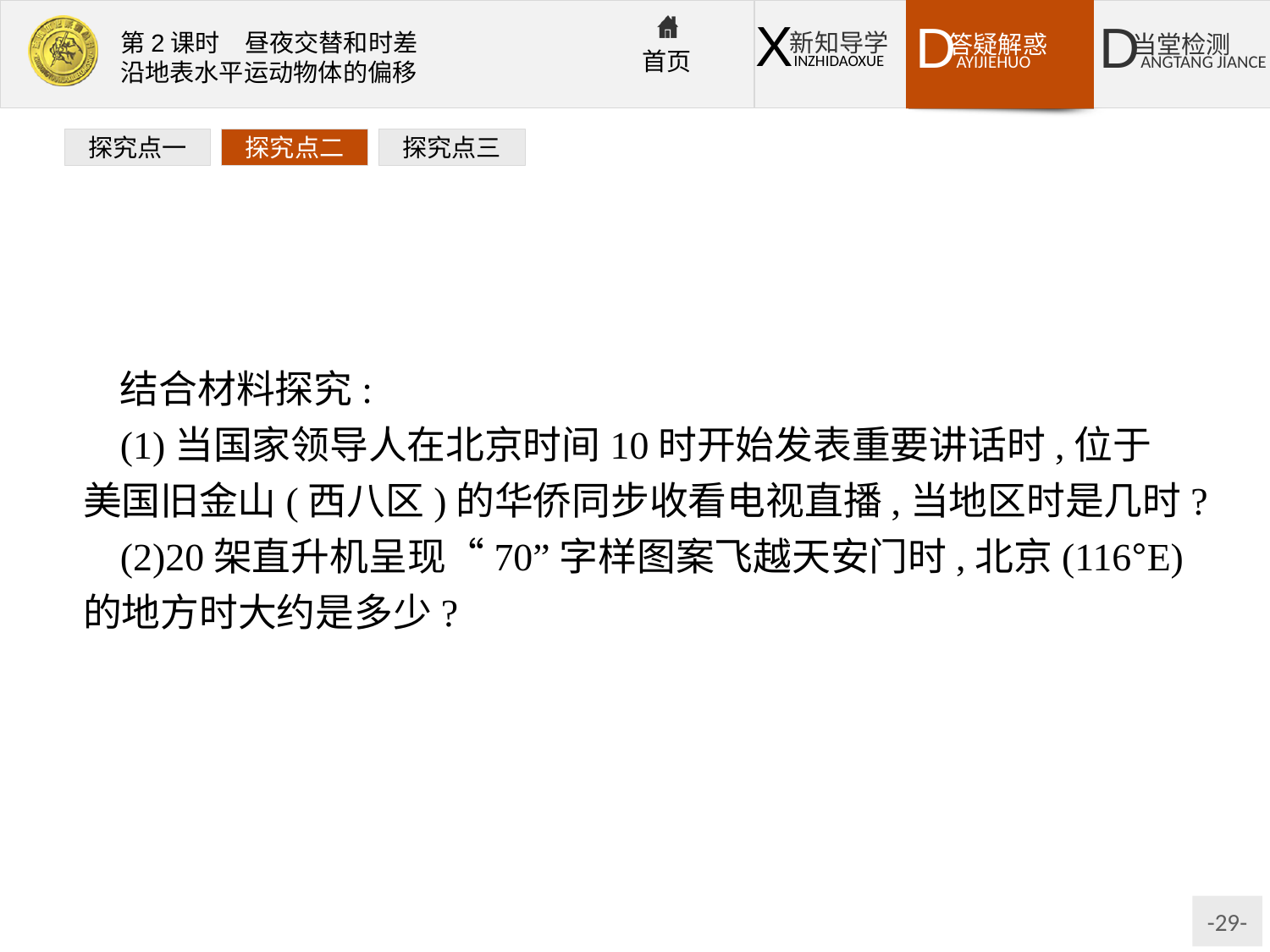

探究点一
探究点二
探究点三
结合材料探究:
(1)当国家领导人在北京时间10时开始发表重要讲话时,位于美国旧金山(西八区)的华侨同步收看电视直播,当地区时是几时?
(2)20架直升机呈现“70”字样图案飞越天安门时,北京(116°E)的地方时大约是多少?